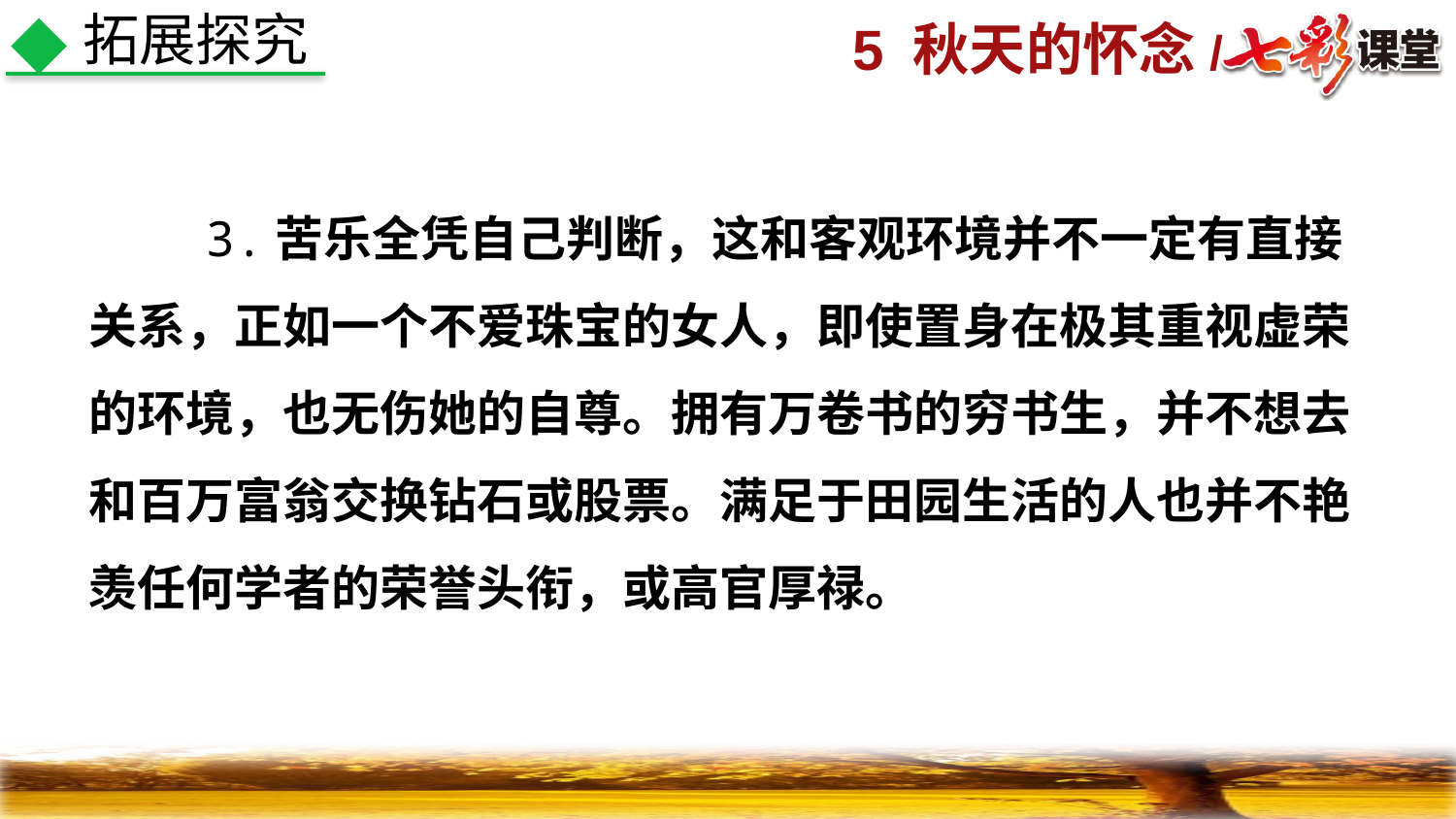

拓展探究

    3.苦乐全凭自己判断，这和客观环境并不一定有直接关系，正如一个不爱珠宝的女人，即使置身在极其重视虚荣的环境，也无伤她的自尊。拥有万卷书的穷书生，并不想去和百万富翁交换钻石或股票。满足于田园生活的人也并不艳羡任何学者的荣誉头衔，或高官厚禄。